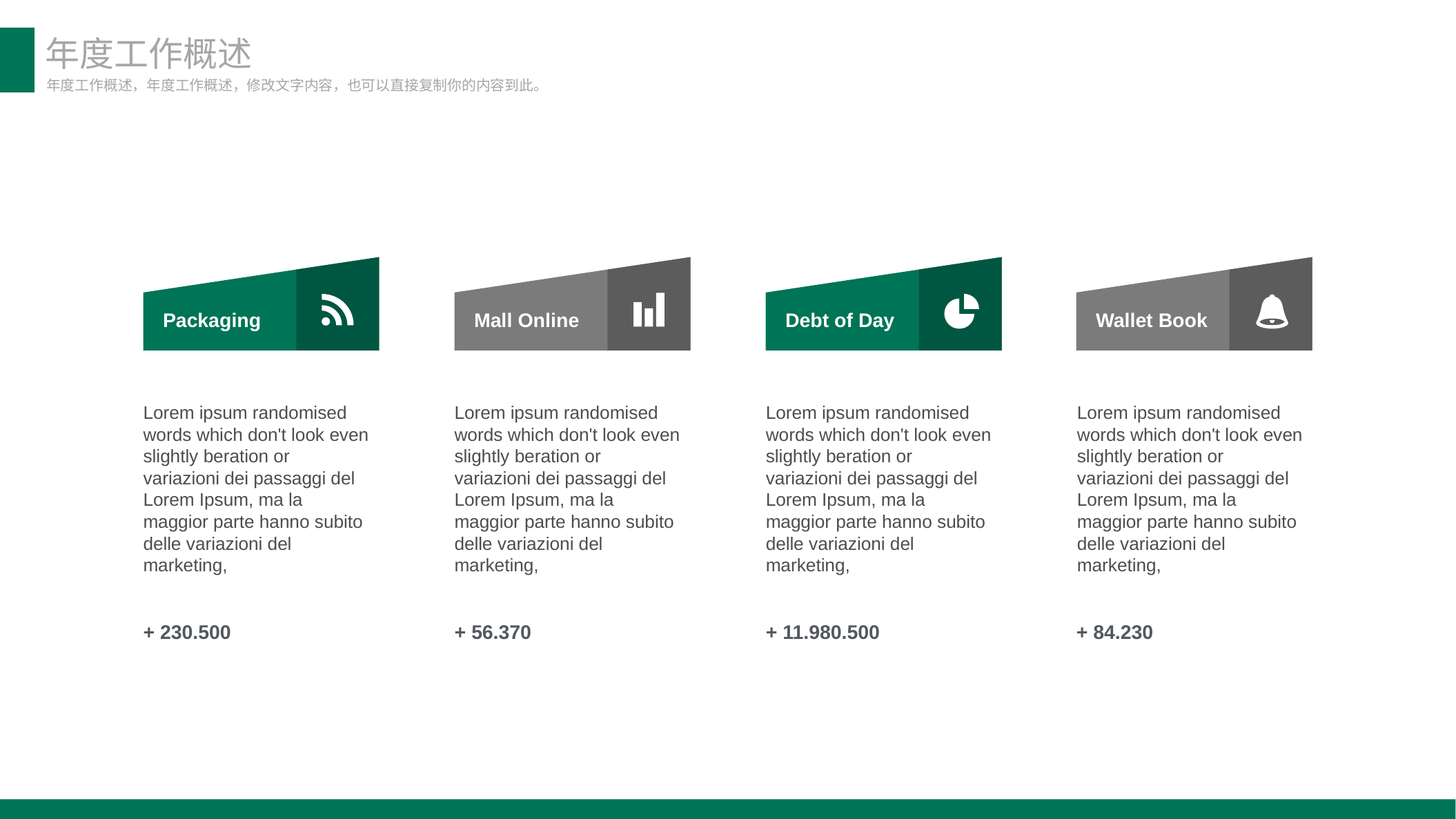

年度工作概述
年度工作概述，年度工作概述，修改文字内容，也可以直接复制你的内容到此。

Packaging
Mall Online
Debt of Day
Wallet Book
Lorem ipsum randomised words which don't look even slightly beration or variazioni dei passaggi del Lorem Ipsum, ma la maggior parte hanno subito delle variazioni del marketing,
Lorem ipsum randomised words which don't look even slightly beration or variazioni dei passaggi del Lorem Ipsum, ma la maggior parte hanno subito delle variazioni del marketing,
Lorem ipsum randomised words which don't look even slightly beration or variazioni dei passaggi del Lorem Ipsum, ma la maggior parte hanno subito delle variazioni del marketing,
Lorem ipsum randomised words which don't look even slightly beration or variazioni dei passaggi del Lorem Ipsum, ma la maggior parte hanno subito delle variazioni del marketing,
+ 230.500
+ 56.370
+ 11.980.500
+ 84.230